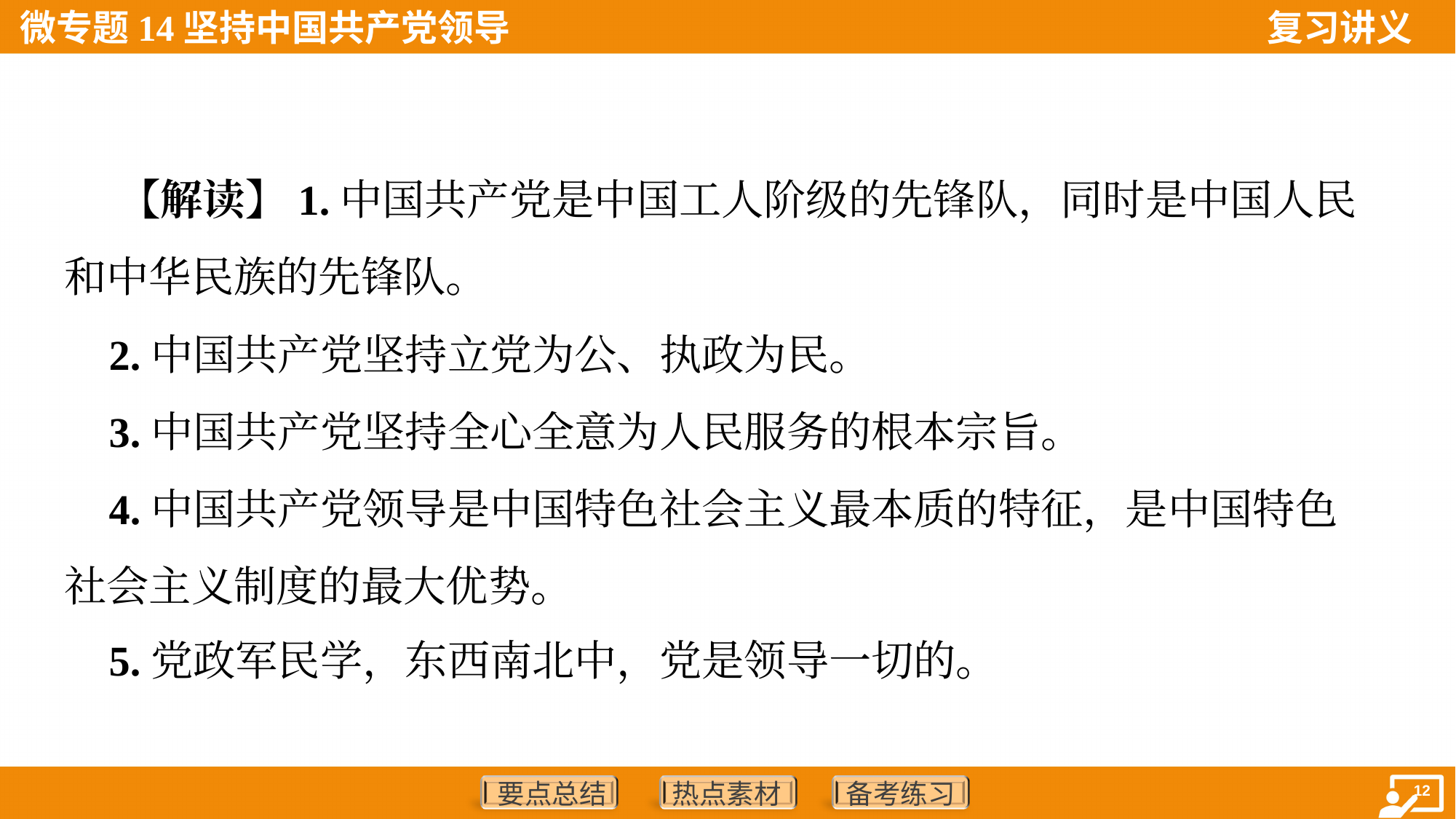

【解读】1.中国共产党是中国工人阶级的先锋队，同时是中国人民
和中华民族的先锋队。
    2.中国共产党坚持立党为公、执政为民。
    3.中国共产党坚持全心全意为人民服务的根本宗旨。
    4.中国共产党领导是中国特色社会主义最本质的特征，是中国特色
社会主义制度的最大优势。
    5.党政军民学，东西南北中，党是领导一切的。